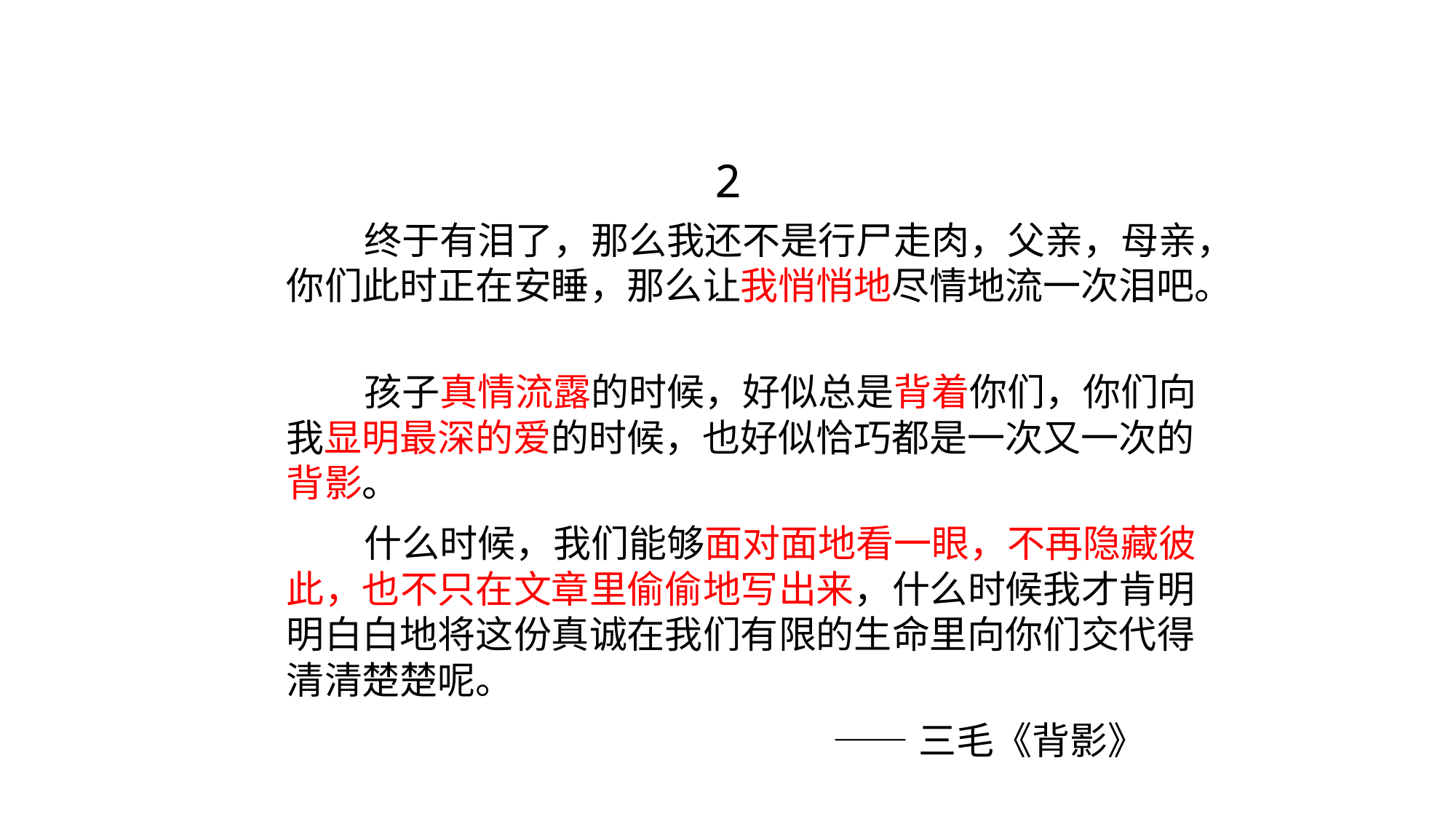

# 2
        终于有泪了，那么我还不是行尸走肉，父亲，母亲，你们此时正在安睡，那么让我悄悄地尽情地流一次泪吧。
        孩子真情流露的时候，好似总是背着你们，你们向我显明最深的爱的时候，也好似恰巧都是一次又一次的背影。
        什么时候，我们能够面对面地看一眼，不再隐藏彼此，也不只在文章里偷偷地写出来，什么时候我才肯明明白白地将这份真诚在我们有限的生命里向你们交代得清清楚楚呢。
                                                                ——三毛《背影》